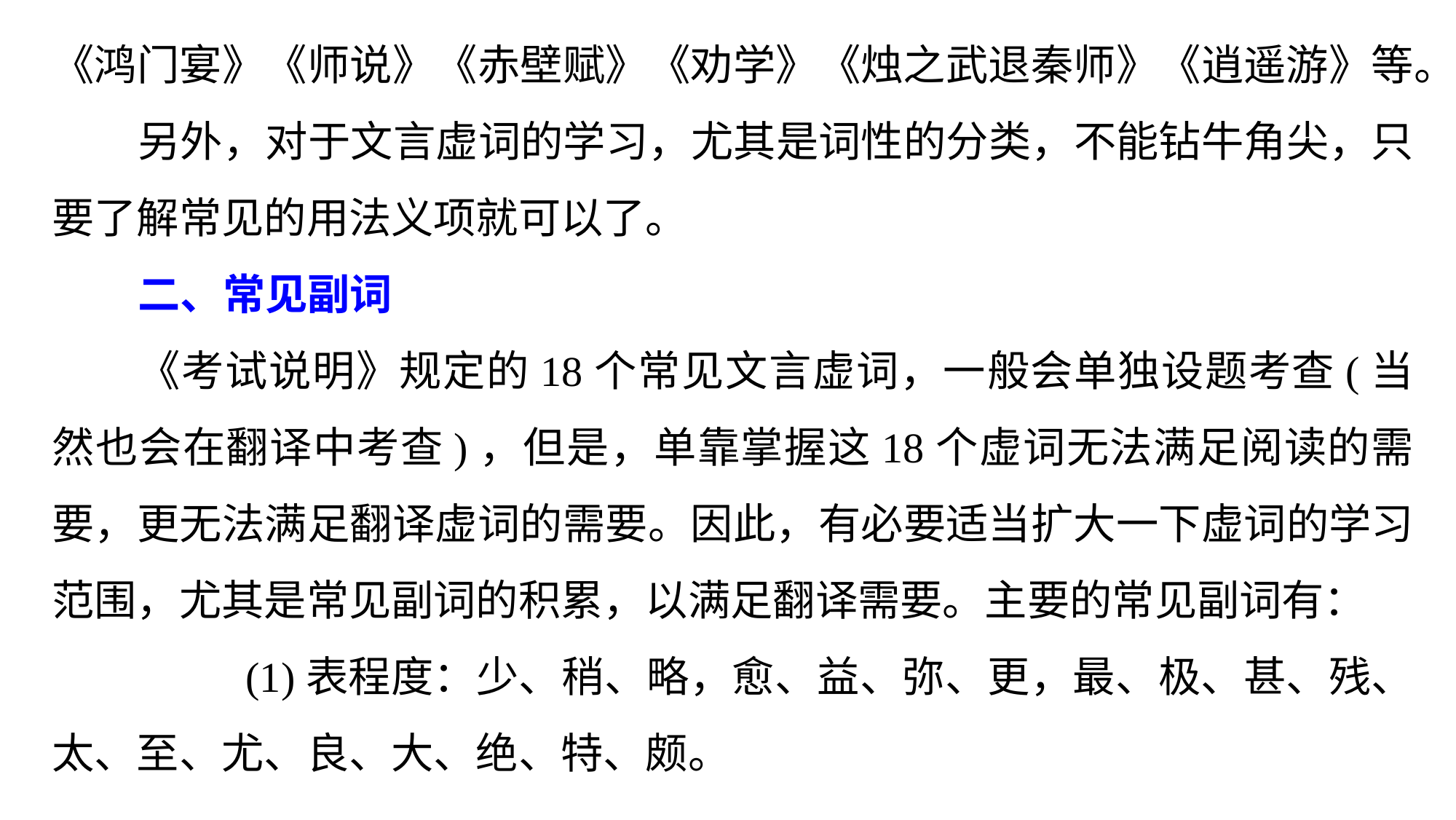

《鸿门宴》《师说》《赤壁赋》《劝学》《烛之武退秦师》《逍遥游》等。
另外，对于文言虚词的学习，尤其是词性的分类，不能钻牛角尖，只要了解常见的用法义项就可以了。
二、常见副词
《考试说明》规定的18个常见文言虚词，一般会单独设题考查(当然也会在翻译中考查)，但是，单靠掌握这18个虚词无法满足阅读的需要，更无法满足翻译虚词的需要。因此，有必要适当扩大一下虚词的学习范围，尤其是常见副词的积累，以满足翻译需要。主要的常见副词有：
          (1)表程度：少、稍、略，愈、益、弥、更，最、极、甚、残、太、至、尤、良、大、绝、特、颇。